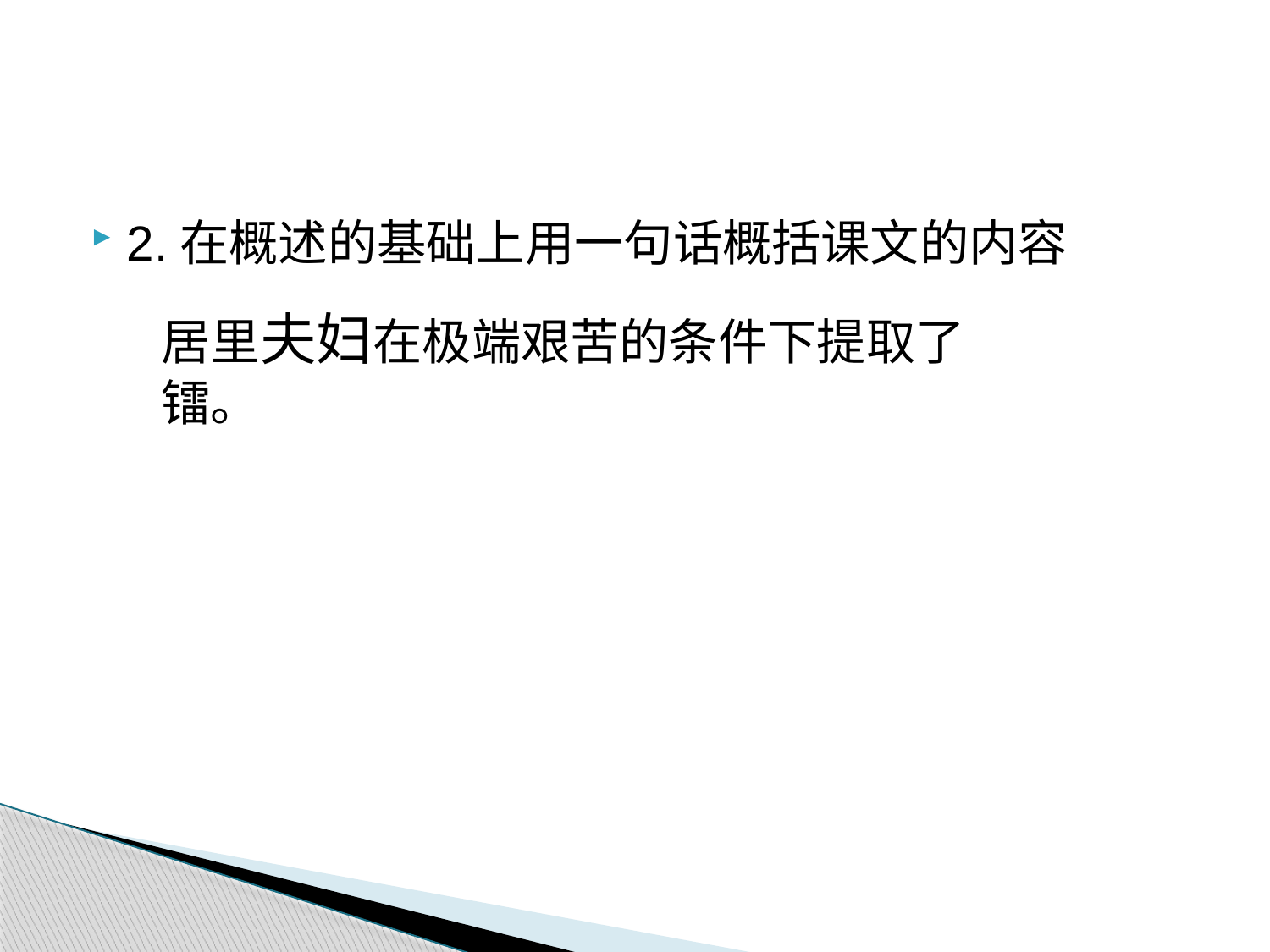

2.在概述的基础上用一句话概括课文的内容
居里夫妇在极端艰苦的条件下提取了镭。